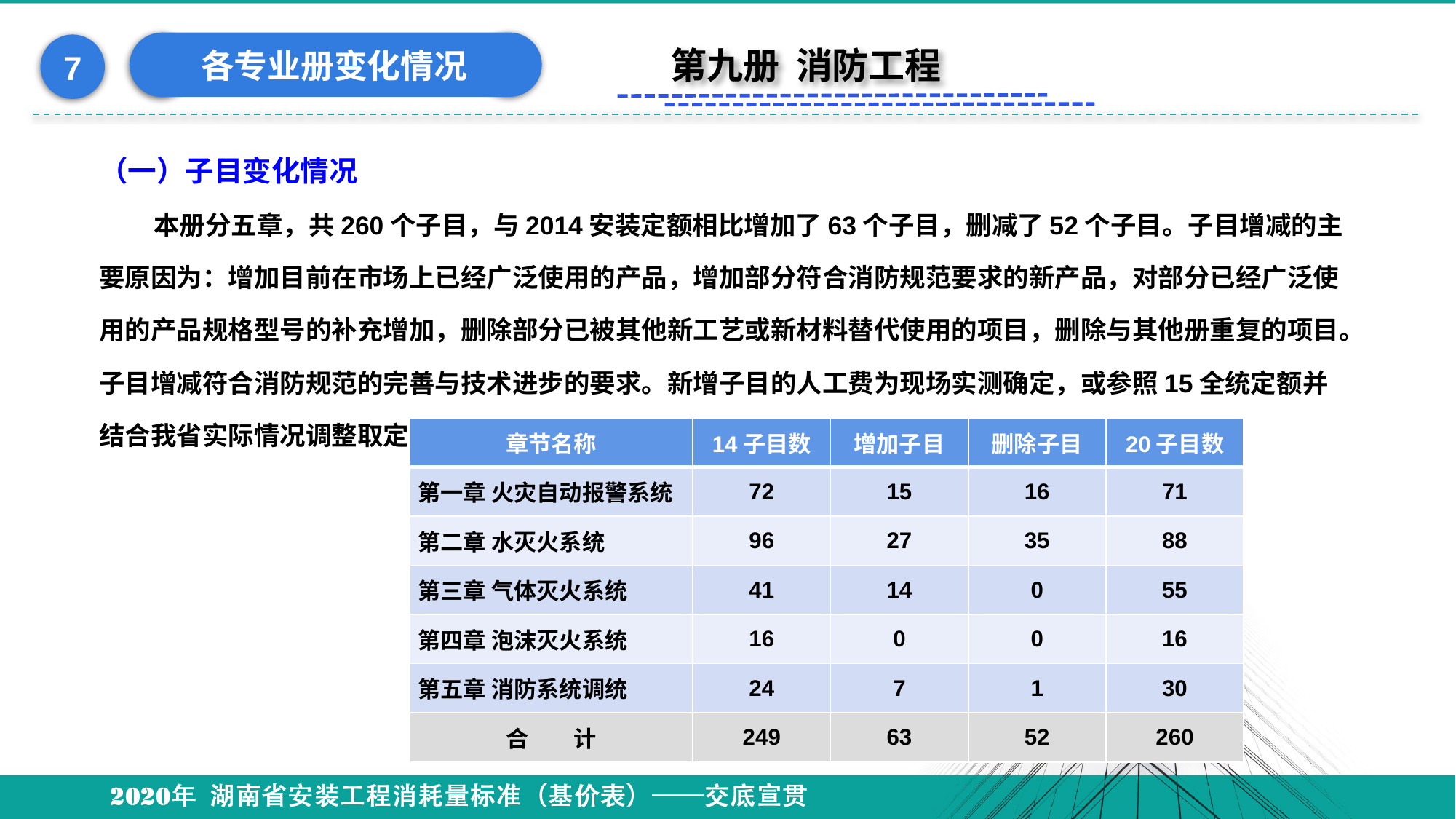

各专业册变化情况

7
第九册  消防工程
（一）子目变化情况
本册分五章，共260个子目，与2014安装定额相比增加了63个子目，删减了52个子目。子目增减的主要原因为：增加目前在市场上已经广泛使用的产品，增加部分符合消防规范要求的新产品，对部分已经广泛使用的产品规格型号的补充增加，删除部分已被其他新工艺或新材料替代使用的项目，删除与其他册重复的项目。子目增减符合消防规范的完善与技术进步的要求。新增子目的人工费为现场实测确定，或参照15全统定额并结合我省实际情况调整取定。
| 章节名称 | 14子目数 | 增加子目 | 删除子目 | 20子目数 |
| --- | --- | --- | --- | --- |
| 第一章 火灾自动报警系统 | 72 | 15 | 16 | 71 |
| 第二章 水灭火系统 | 96 | 27 | 35 | 88 |
| 第三章 气体灭火系统 | 41 | 14 | 0 | 55 |
| 第四章 泡沫灭火系统 | 16 | 0 | 0 | 16 |
| 第五章 消防系统调统 | 24 | 7 | 1 | 30 |
| 合　　计 | 249 | 63 | 52 | 260 |